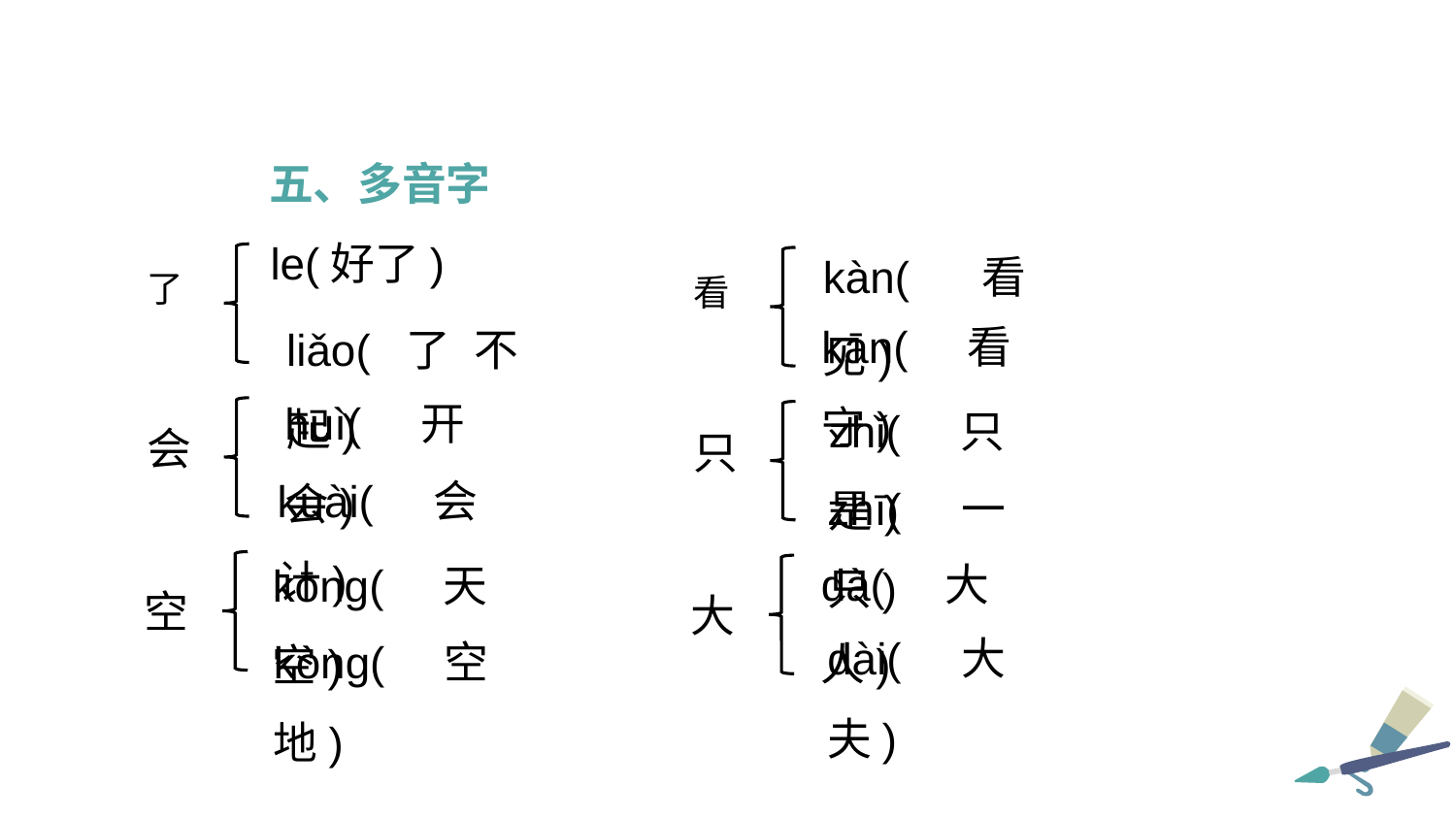

五、多音字

kàn(看见)
le(好了)

了
看
kān(看守)
liǎo(了不起)
huì(开会)
zhǐ(只是)

会
只
kuài(会计)
zhī(一只)
dà(大人)
kōng(天空)

空
大
dài(大夫)
kòng(空地)